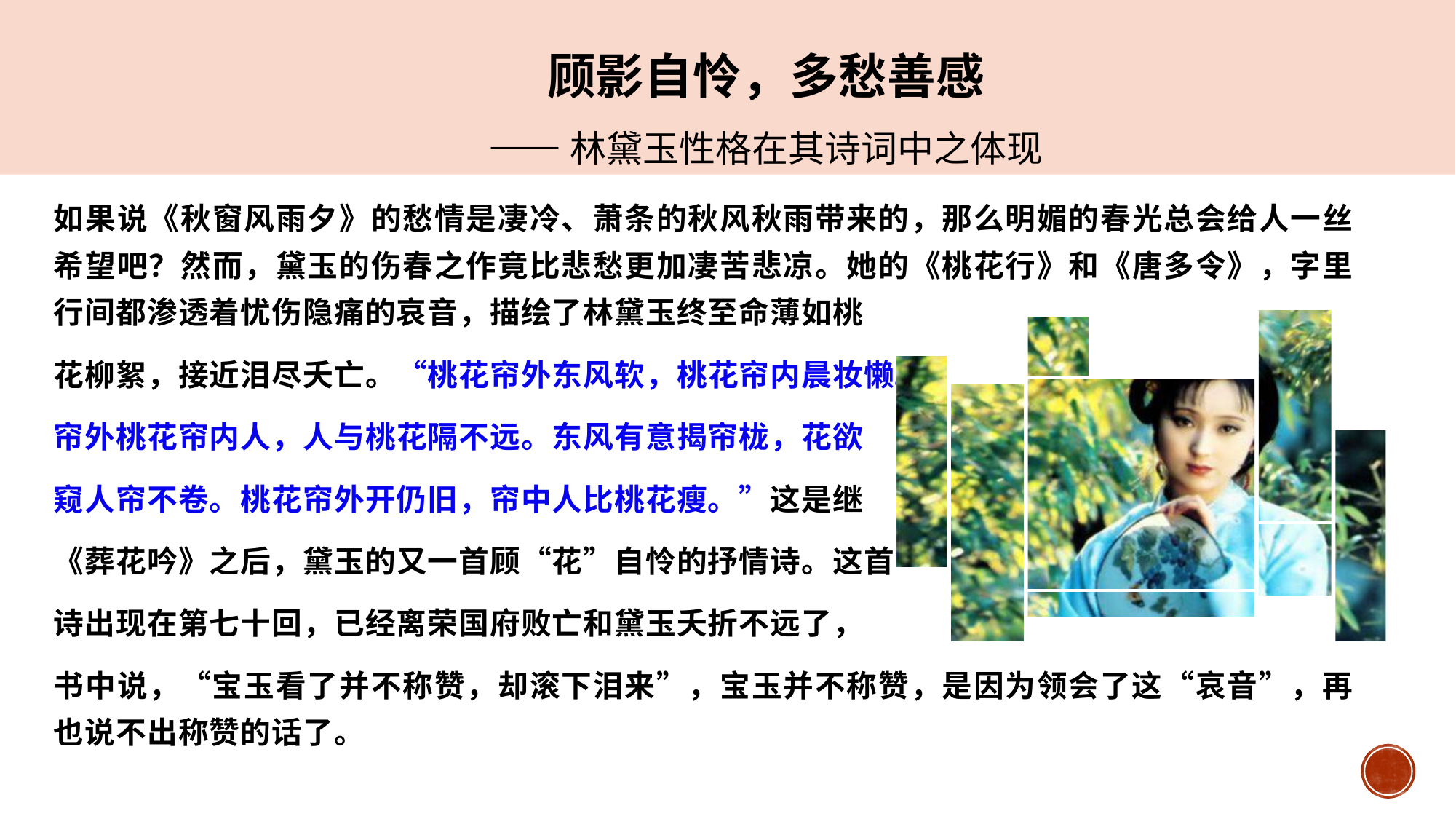

顾影自怜，多愁善感
——林黛玉性格在其诗词中之体现
如果说《秋窗风雨夕》的愁情是凄冷、萧条的秋风秋雨带来的，那么明媚的春光总会给人一丝希望吧？然而，黛玉的伤春之作竟比悲愁更加凄苦悲凉。她的《桃花行》和《唐多令》，字里行间都渗透着忧伤隐痛的哀音，描绘了林黛玉终至命薄如桃
花柳絮，接近泪尽夭亡。“桃花帘外东风软，桃花帘内晨妆懒。
帘外桃花帘内人，人与桃花隔不远。东风有意揭帘栊，花欲
窥人帘不卷。桃花帘外开仍旧，帘中人比桃花瘦。”这是继
《葬花吟》之后，黛玉的又一首顾“花”自怜的抒情诗。这首
诗出现在第七十回，已经离荣国府败亡和黛玉夭折不远了，
书中说，“宝玉看了并不称赞，却滚下泪来”，宝玉并不称赞，是因为领会了这“哀音”，再也说不出称赞的话了。